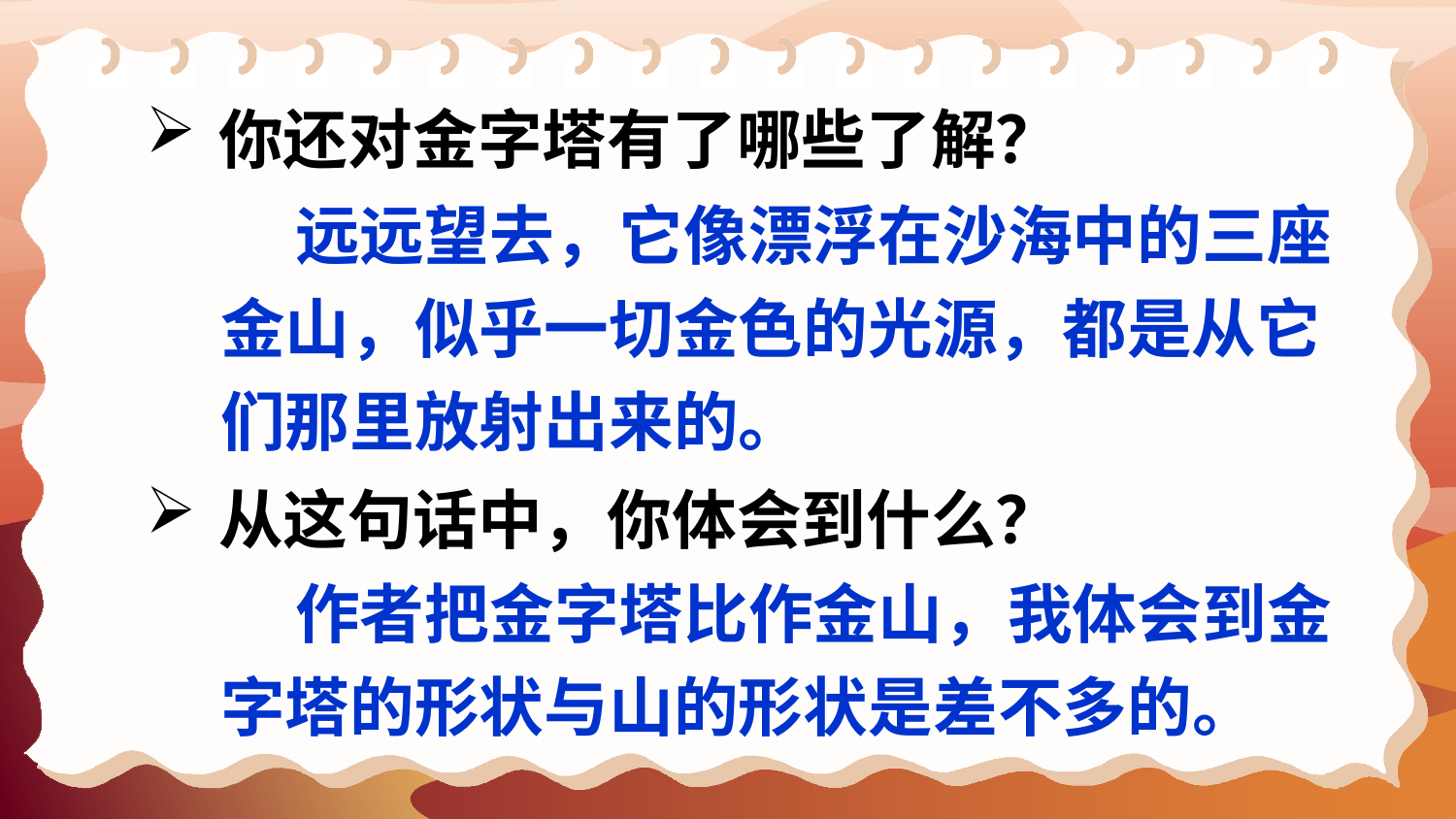

你还对金字塔有了哪些了解？
    远远望去，它像漂浮在沙海中的三座金山，似乎一切金色的光源，都是从它们那里放射出来的。
从这句话中，你体会到什么？
    作者把金字塔比作金山，我体会到金字塔的形状与山的形状是差不多的。